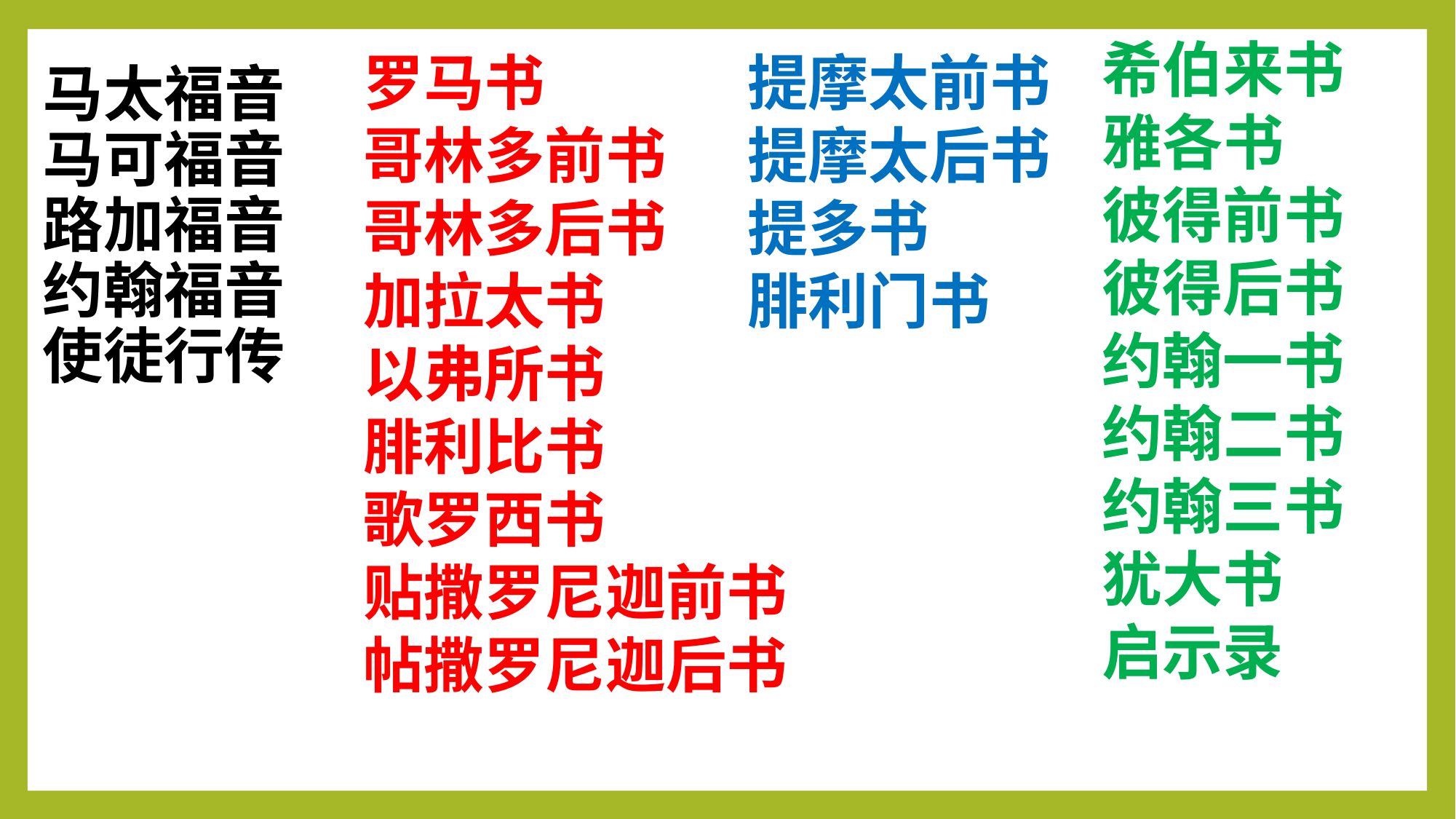

希伯来书
雅各书
彼得前书
彼得后书
约翰一书
约翰二书
约翰三书
犹大书
启示录
# 马太福音 马可福音 路加福音 约翰福音 使徒行传
罗马书
哥林多前书
哥林多后书
加拉太书
以弗所书
腓利比书
歌罗西书
贴撒罗尼迦前书
帖撒罗尼迦后书
提摩太前书
提摩太后书
提多书
腓利门书